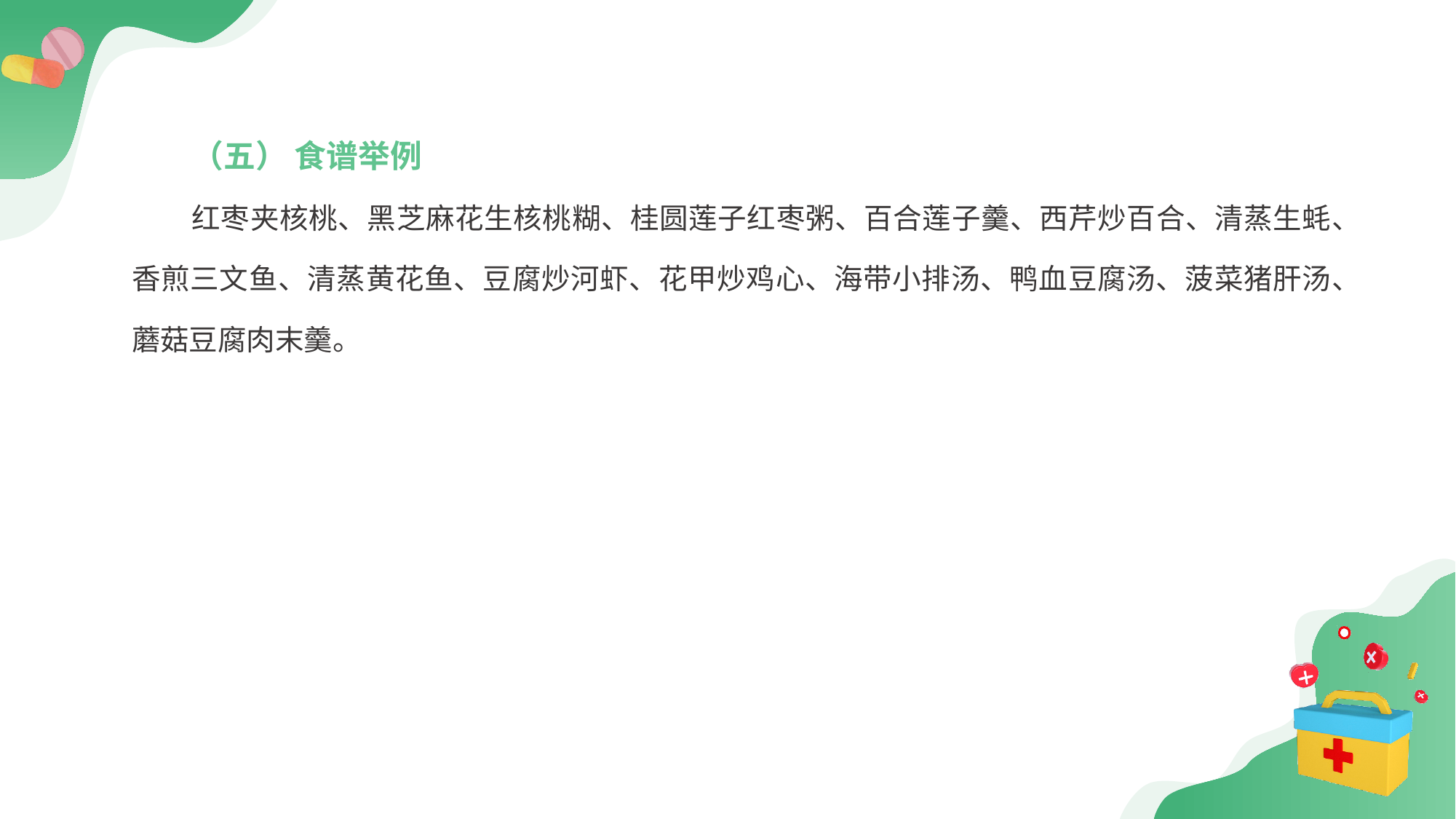

（五） 食谱举例
红枣夹核桃、黑芝麻花生核桃糊、桂圆莲子红枣粥、百合莲子羹、西芹炒百合、清蒸生蚝、香煎三文鱼、清蒸黄花鱼、豆腐炒河虾、花甲炒鸡心、海带小排汤、鸭血豆腐汤、菠菜猪肝汤、蘑菇豆腐肉末羹。